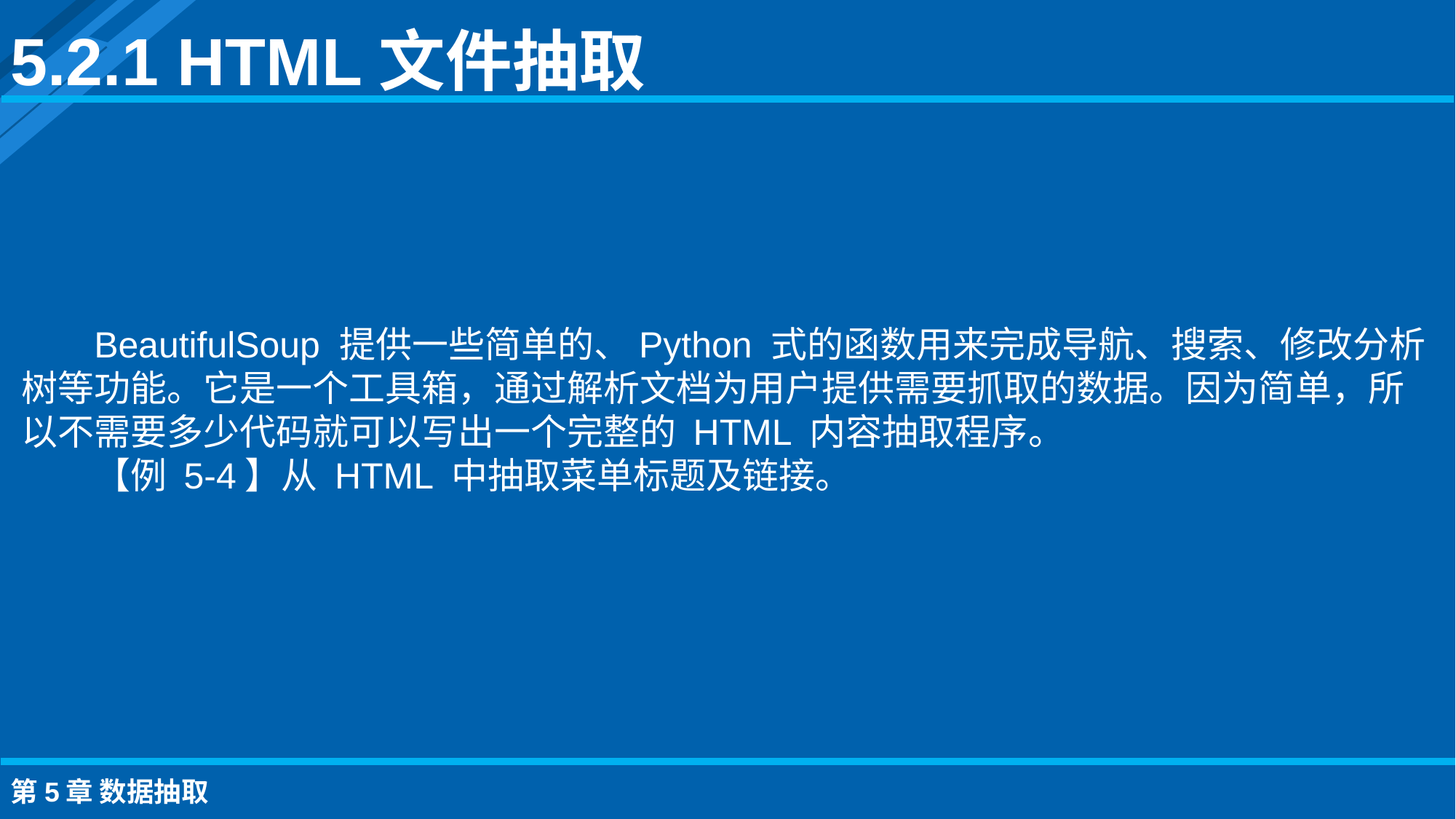

5.2.1 HTML文件抽取

BeautifulSoup 提供一些简单的、Python 式的函数用来完成导航、搜索、修改分析树等功能。它是一个工具箱，通过解析文档为用户提供需要抓取的数据。因为简单，所以不需要多少代码就可以写出一个完整的 HTML 内容抽取程序。
【例 5-4】从 HTML 中抽取菜单标题及链接。
第5章 数据抽取